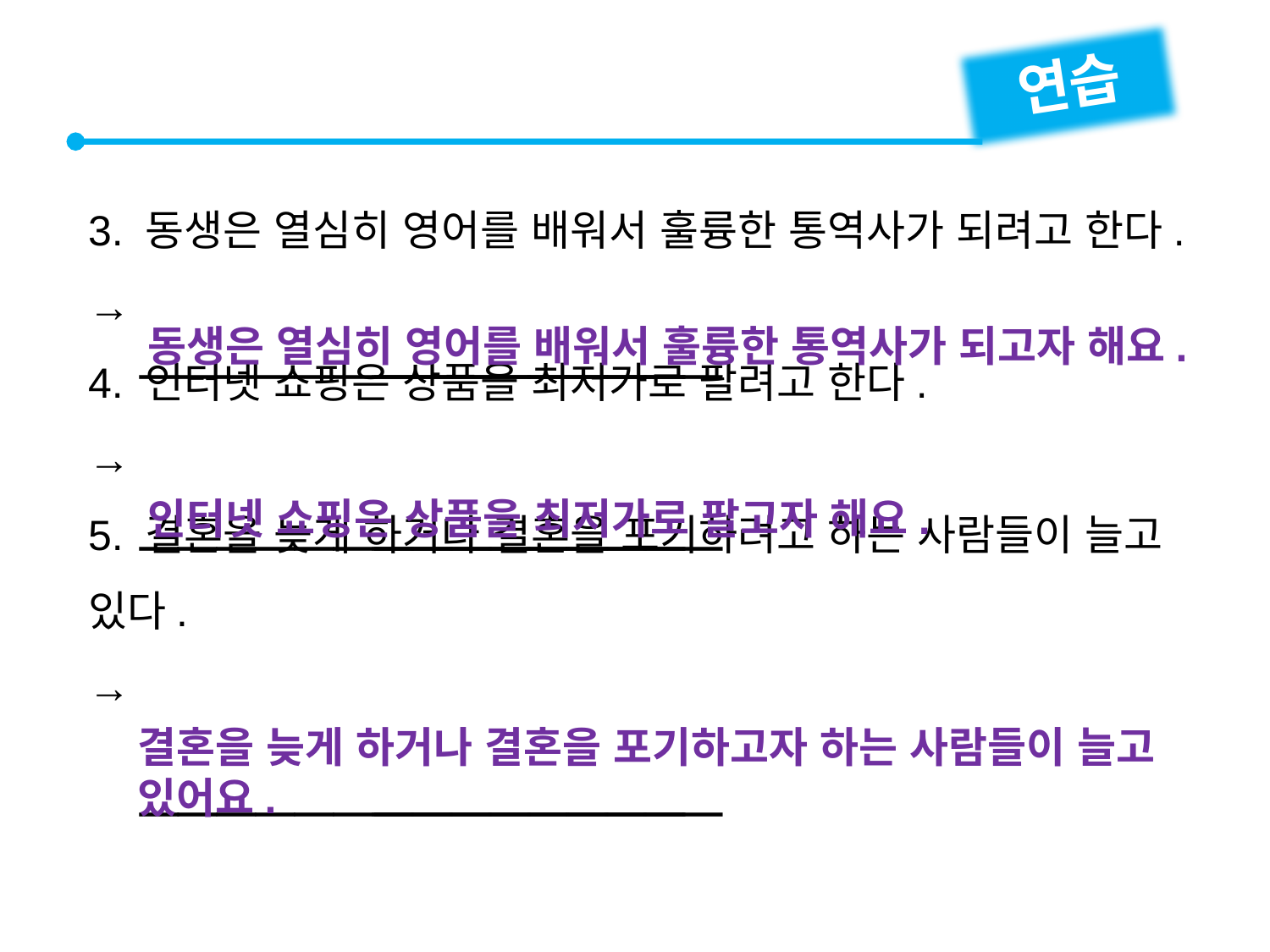

연습
3. 동생은 열심히 영어를 배워서 훌륭한 통역사가 되려고 한다.
→
4. 인터넷 쇼핑은 상품을 최저가로 팔려고 한다.
→
5. 결혼을 늦게 하거나 결혼을 포기하려고 하는 사람들이 늘고 있다.
→
_______________
________
동생은 열심히 영어를 배워서 훌륭한 통역사가 되고자 해요.
_______________
________
인터넷 쇼핑은 상품을 최저가로 팔고자 해요.
결혼을 늦게 하거나 결혼을 포기하고자 하는 사람들이 늘고 있어요.
_______________
________